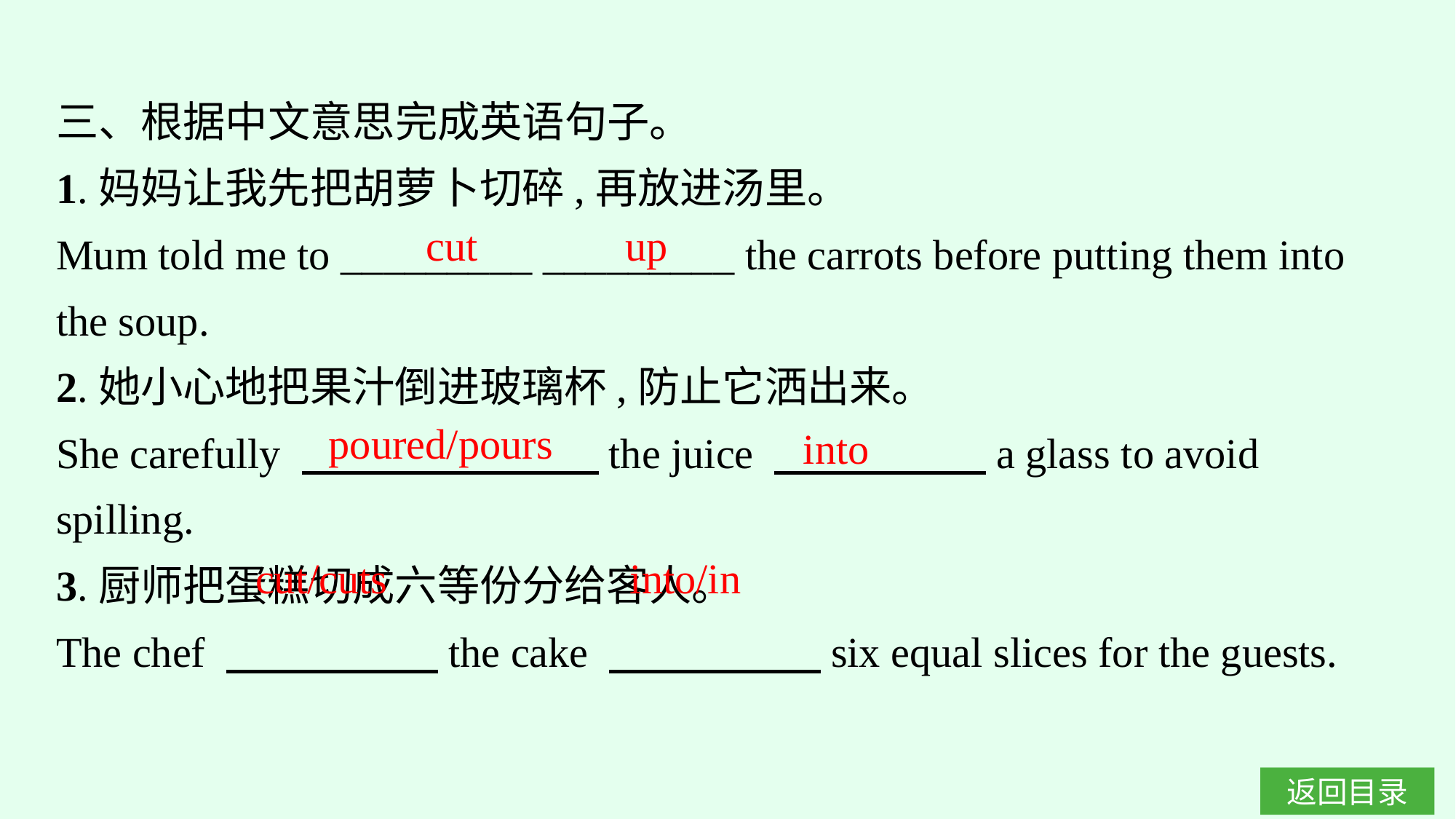

三、根据中文意思完成英语句子。
1.妈妈让我先把胡萝卜切碎,再放进汤里。
Mum told me to _________ _________ the carrots before putting them into the soup.
2.她小心地把果汁倒进玻璃杯,防止它洒出来。
She carefully 　　　　　　　the juice 　　　　　a glass to avoid spilling.
3.厨师把蛋糕切成六等份分给客人。
The chef 　　　　　the cake 　　　　　six equal slices for the guests.
cut              up
poured/pours
into
cut/cuts                       into/in